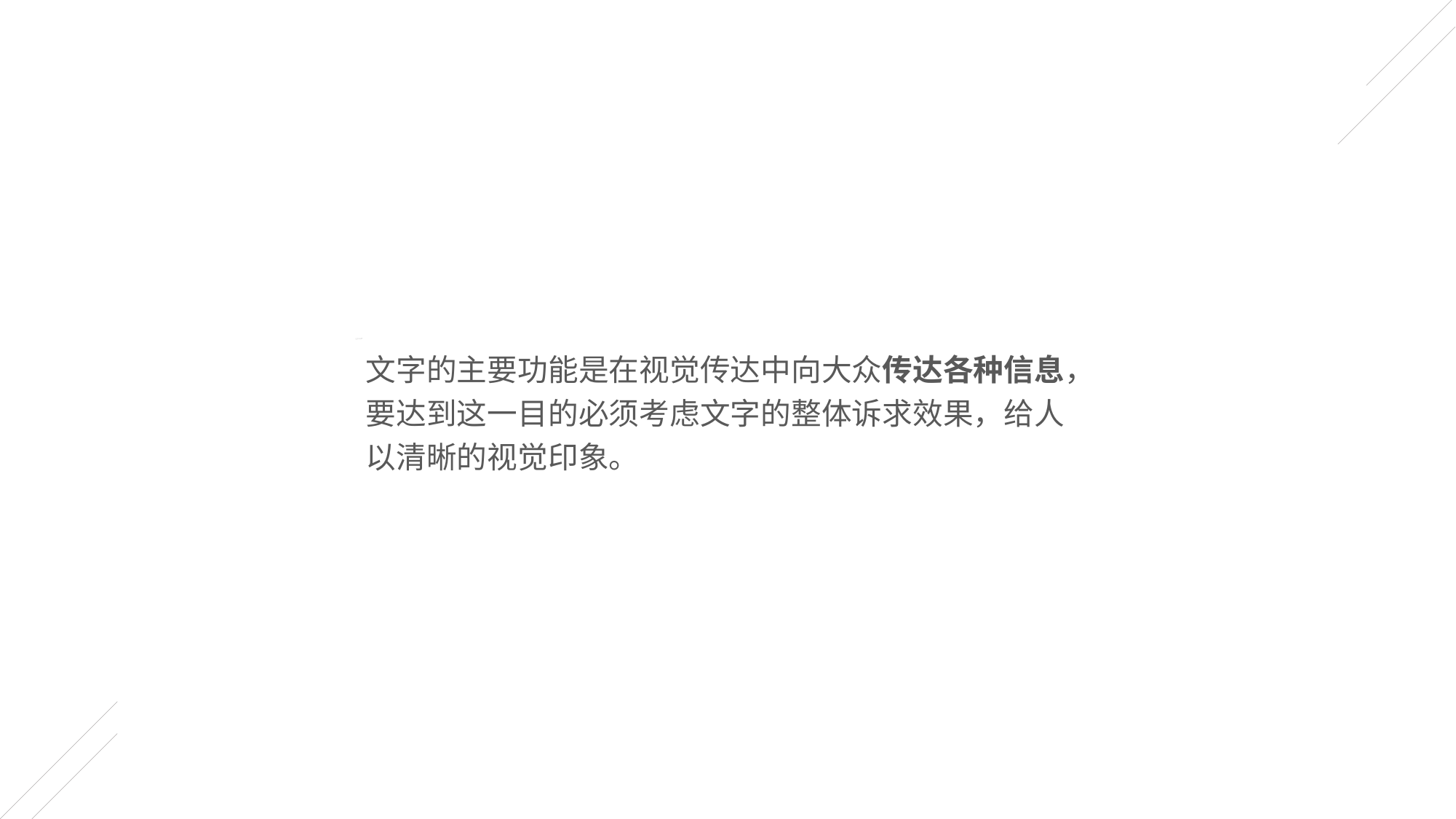

文字的主要功能是在视觉传达中向大众传达各种信息，要达到这一目的必须考虑文字的整体诉求效果，给人以清晰的视觉印象。